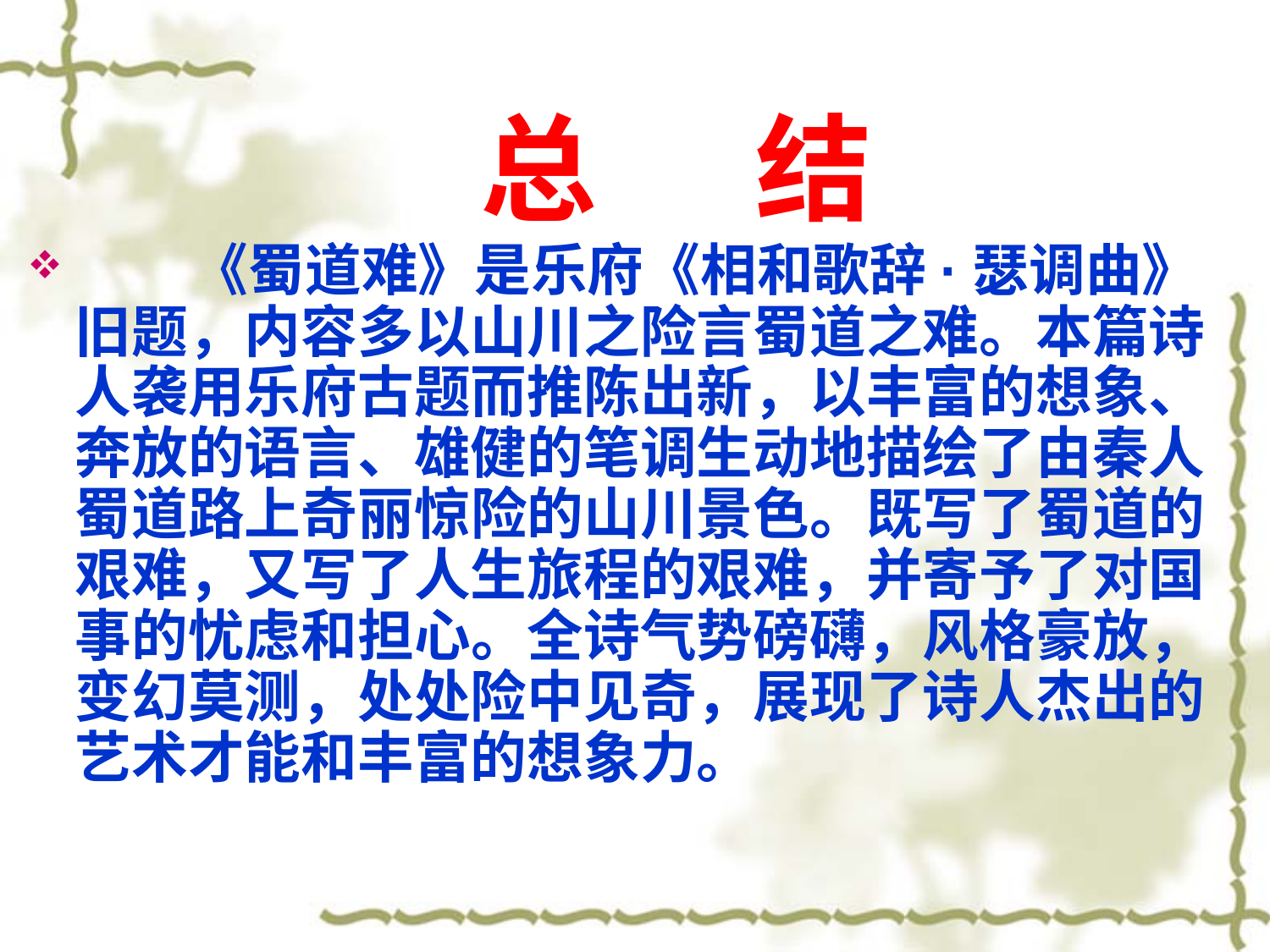

# 总      结
        《蜀道难》是乐府《相和歌辞·瑟调曲》旧题，内容多以山川之险言蜀道之难。本篇诗人袭用乐府古题而推陈出新，以丰富的想象、奔放的语言、雄健的笔调生动地描绘了由秦人蜀道路上奇丽惊险的山川景色。既写了蜀道的艰难，又写了人生旅程的艰难，并寄予了对国事的忧虑和担心。全诗气势磅礴，风格豪放，变幻莫测，处处险中见奇，展现了诗人杰出的艺术才能和丰富的想象力。